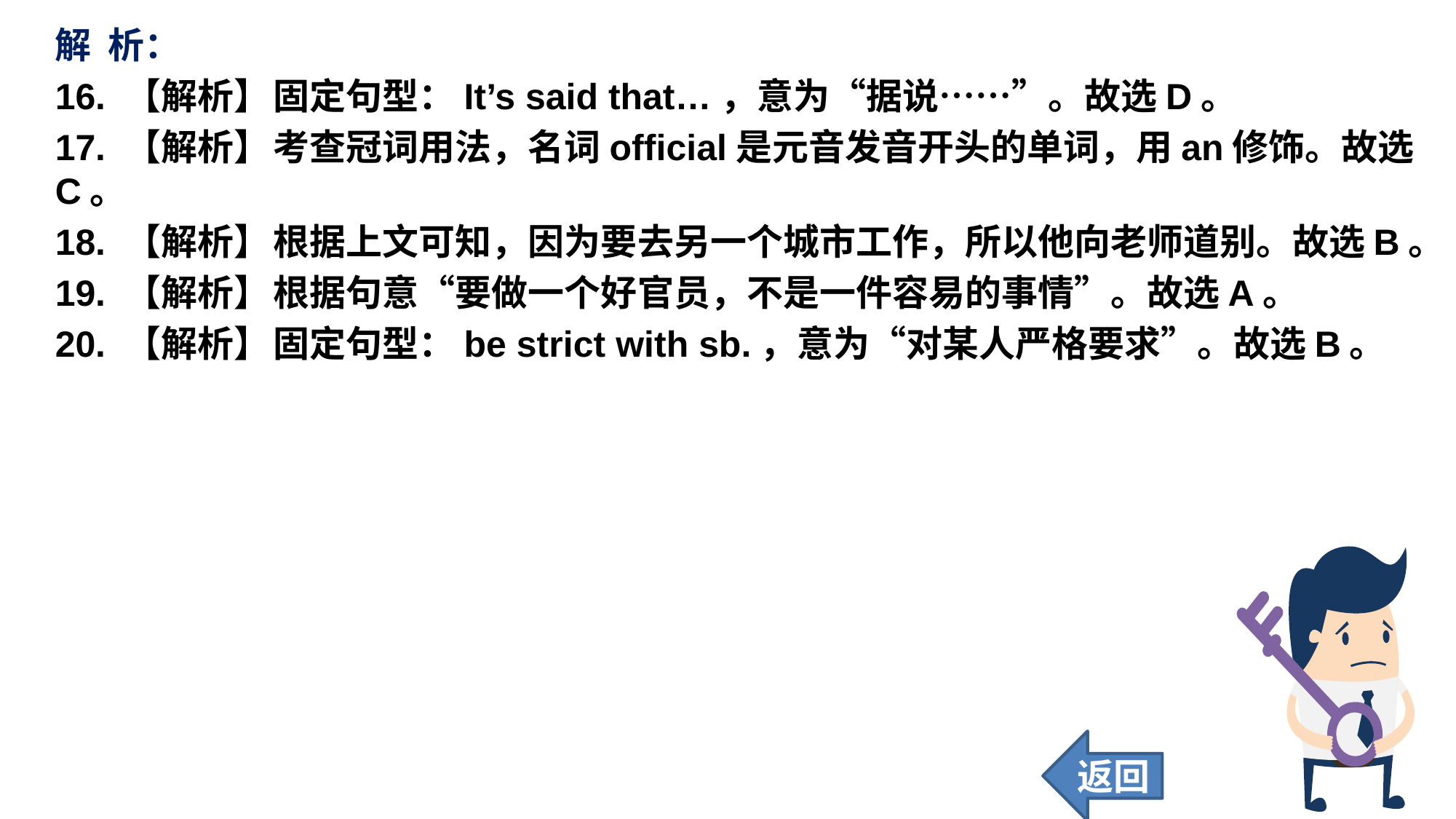

解  析：
16. 【解析】	固定句型：It’s said that…，意为“据说……”。故选D。
17. 【解析】	考查冠词用法，名词official是元音发音开头的单词，用an修饰。故选C。
18. 【解析】	根据上文可知，因为要去另一个城市工作，所以他向老师道别。故选B。
19. 【解析】	根据句意“要做一个好官员，不是一件容易的事情”。故选A。
20. 【解析】	固定句型：be strict with sb.，意为“对某人严格要求”。故选B。

返回
24